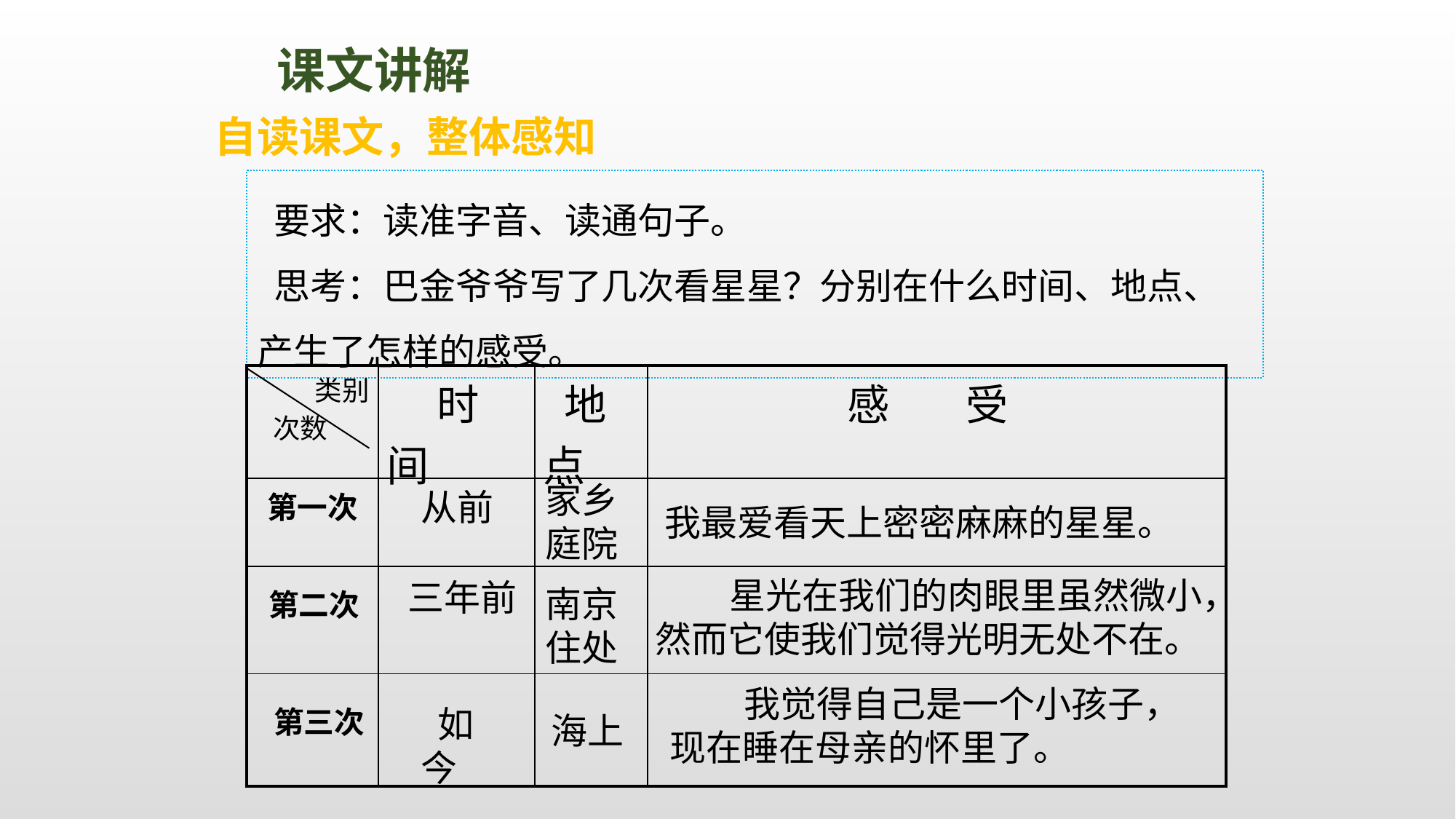

课文讲解
自读课文，整体感知
 要求：读准字音、读通句子。
 思考：巴金爷爷写了几次看星星？分别在什么时间、地点、产生了怎样的感受。
|  | 时 间 | 地 点 | 感 受 |
| --- | --- | --- | --- |
|  |  |  |  |
|  |  |  |  |
|  |  |  |  |
类别

次数
家乡
庭院
从前
第一次
        我最爱看天上密密麻麻的星星。
        星光在我们的肉眼里虽然微小，然而它使我们觉得光明无处不在。
三年前
南京住处
第二次
        我觉得自己是一个小孩子，现在睡在母亲的怀里了。
 如今
第三次
海上